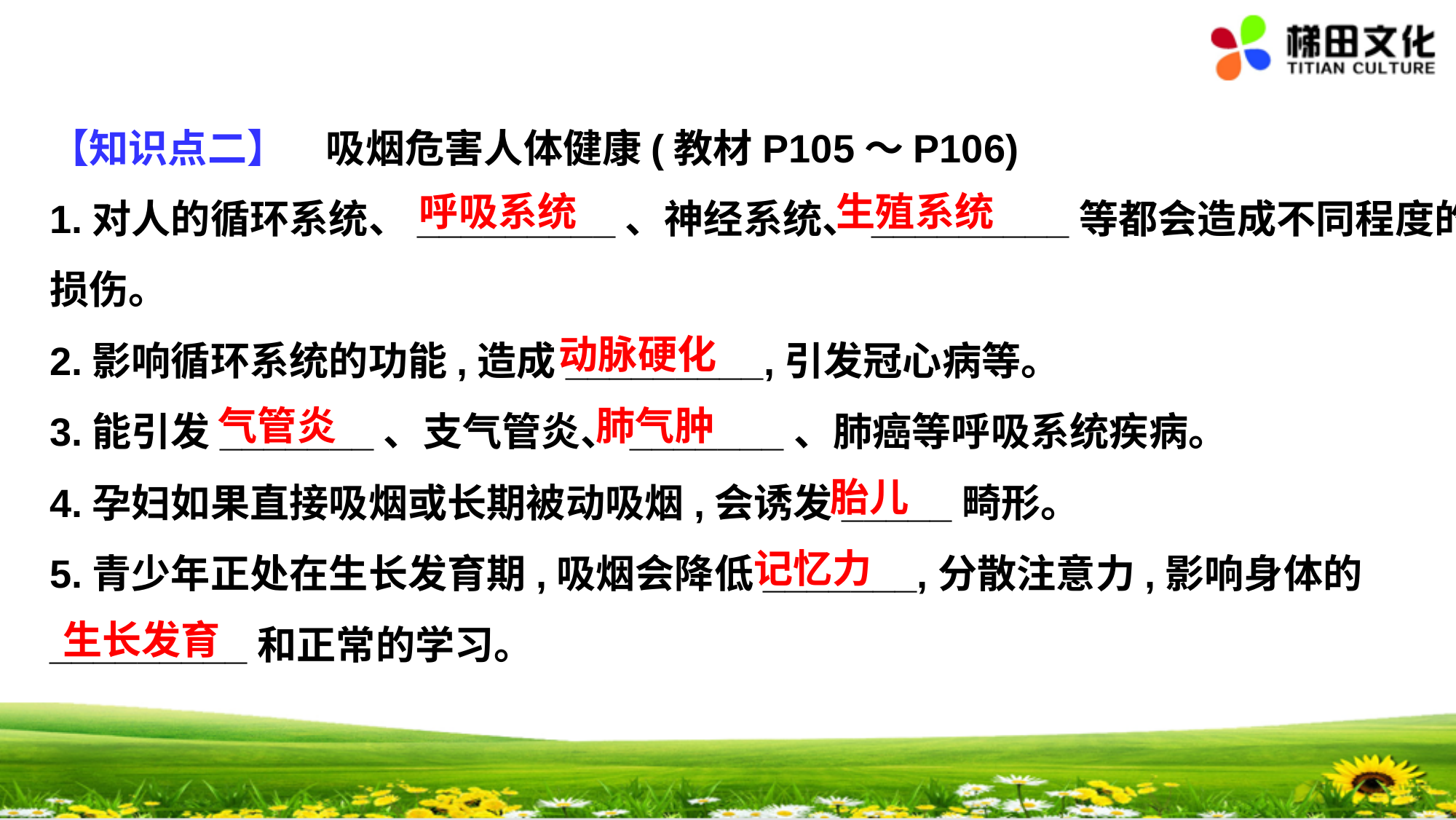

【知识点二】　吸烟危害人体健康(教材P105～P106)
1.对人的循环系统、_________、神经系统、_________等都会造成不同程度的
损伤。
2.影响循环系统的功能,造成_________,引发冠心病等。
3.能引发_______、支气管炎、_______、肺癌等呼吸系统疾病。
4.孕妇如果直接吸烟或长期被动吸烟,会诱发_____畸形。
5.青少年正处在生长发育期,吸烟会降低_______,分散注意力,影响身体的
_________和正常的学习。
呼吸系统
生殖系统
动脉硬化
气管炎
肺气肿
胎儿
记忆力
生长发育